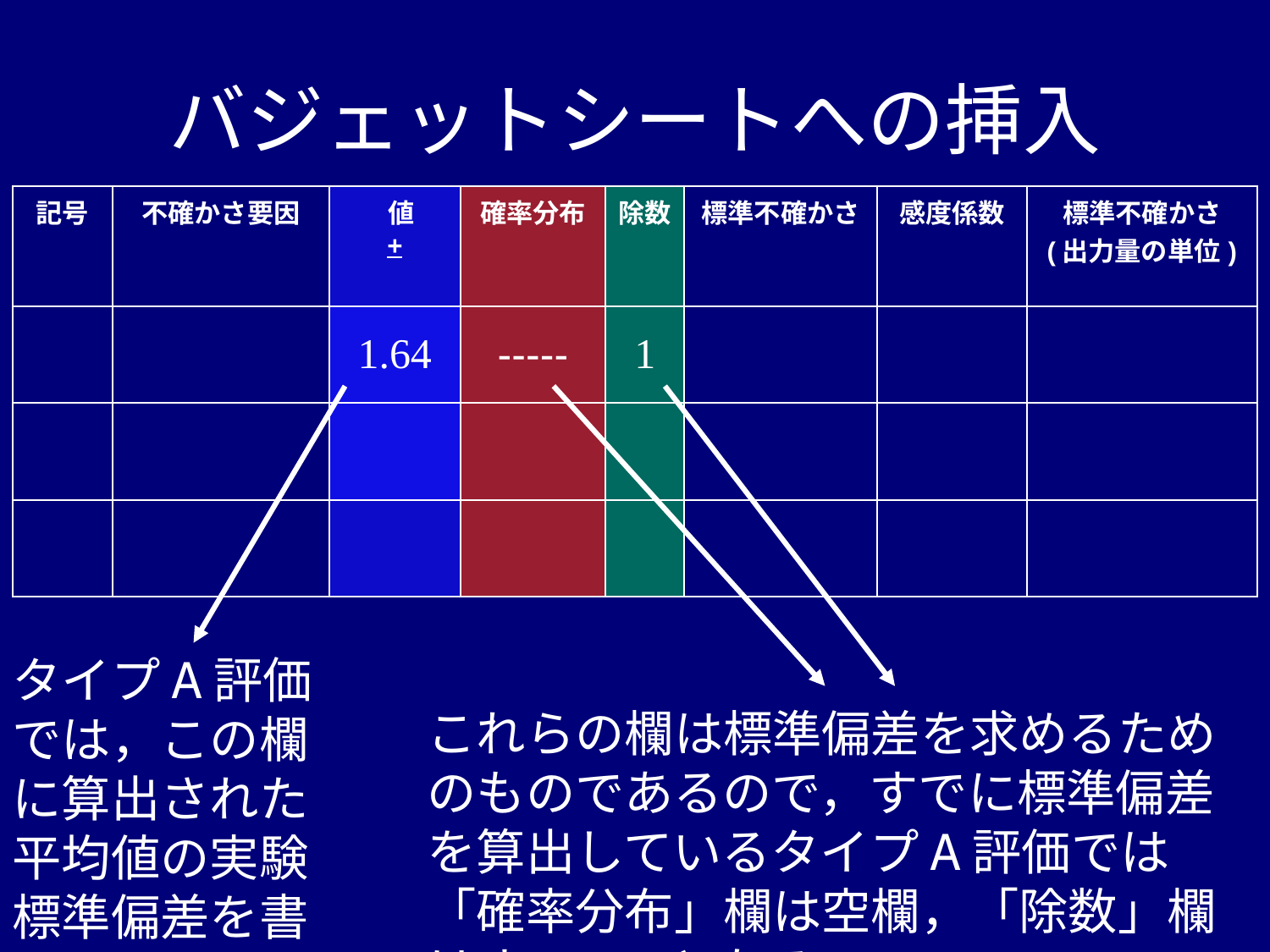

# バジェットシートへの挿入
| 記号 | 不確かさ要因 | 値 + | 確率分布 | 除数 | 標準不確かさ | 感度係数 | 標準不確かさ (出力量の単位) |
| --- | --- | --- | --- | --- | --- | --- | --- |
|  |  | 1.64 | ----- | 1 |  |  |  |
|  |  |  |  |  |  |  |  |
|  |  |  |  |  |  |  |  |

タイプA評価では，この欄に算出された平均値の実験標準偏差を書き込む
これらの欄は標準偏差を求めるためのものであるので，すでに標準偏差を算出しているタイプA評価では「確率分布」欄は空欄，「除数」欄はすべて1となる．